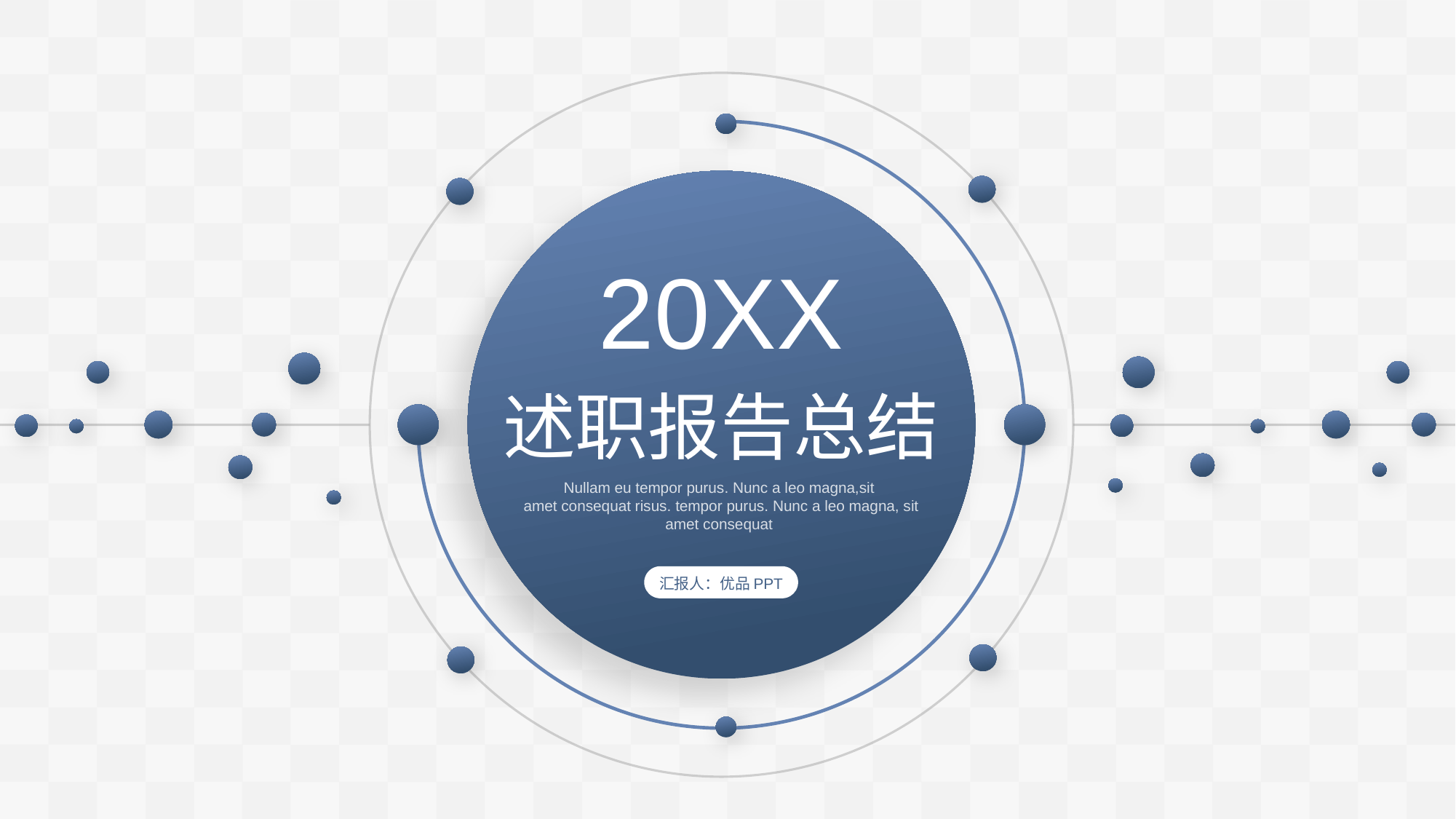

20XX

述职报告总结

Nullam eu tempor purus. Nunc a leo magna,sit
amet consequat risus. tempor purus. Nunc a leo magna, sit amet consequat

汇报人：优品PPT